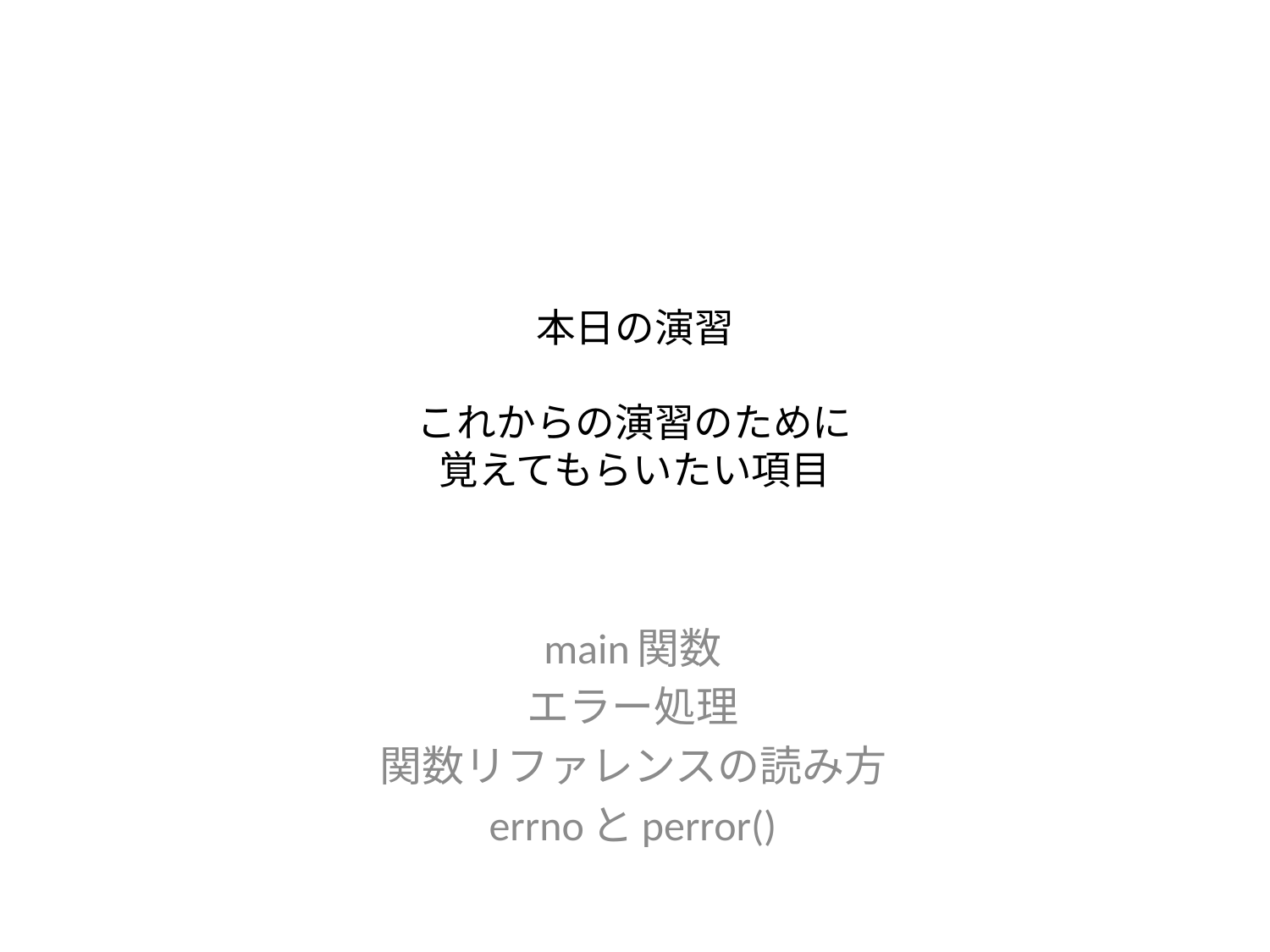

# 本日の演習 これからの演習のために 覚えてもらいたい項目
main関数
エラー処理
関数リファレンスの読み方
errnoとperror()